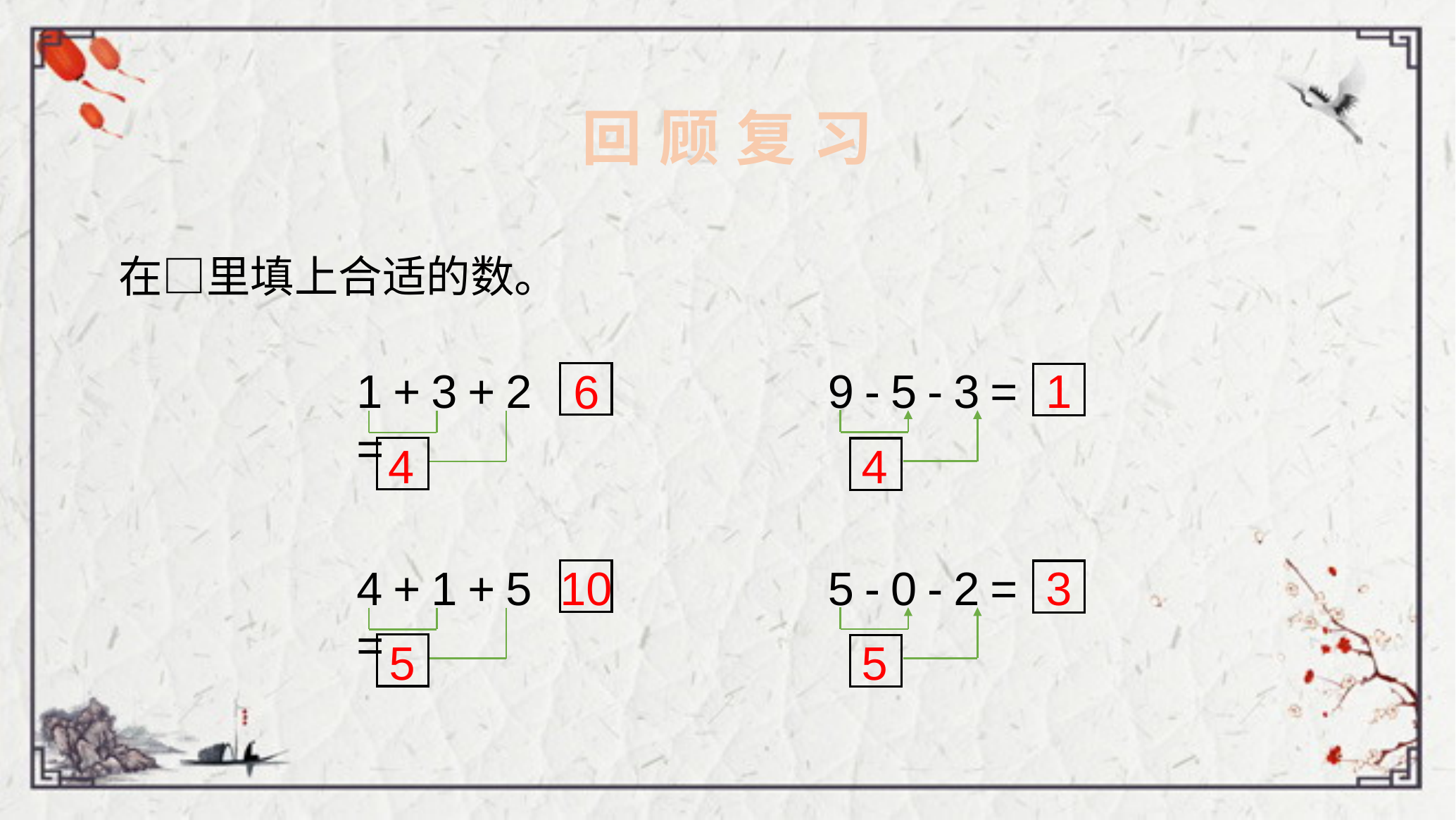

回 顾 复 习
在□里填上合适的数。
9 - 5 - 3 =

1
1 + 3 + 2 =

6
4
4
5 - 0 - 2 =

3
4 + 1 + 5 =

10
5
5